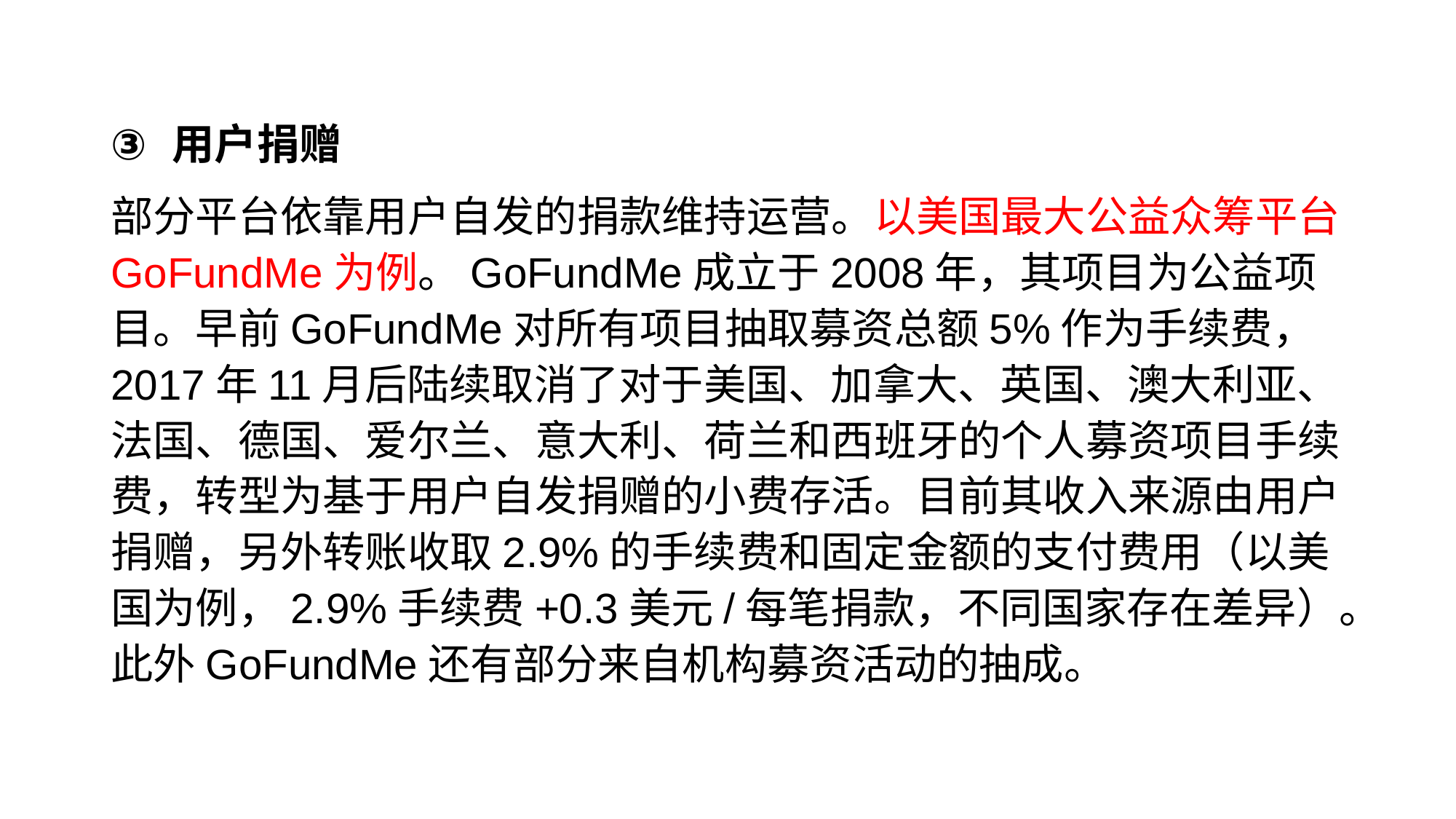

#
用户捐赠
部分平台依靠用户自发的捐款维持运营。以美国最大公益众筹平台GoFundMe为例。GoFundMe成立于2008年，其项目为公益项目。早前GoFundMe对所有项目抽取募资总额5%作为手续费，2017年11月后陆续取消了对于美国、加拿大、英国、澳大利亚、法国、德国、爱尔兰、意大利、荷兰和西班牙的个人募资项目手续费，转型为基于用户自发捐赠的小费存活。目前其收入来源由用户捐赠，另外转账收取2.9%的手续费和固定金额的支付费用（以美国为例，2.9%手续费+0.3美元/每笔捐款，不同国家存在差异）。此外GoFundMe还有部分来自机构募资活动的抽成。